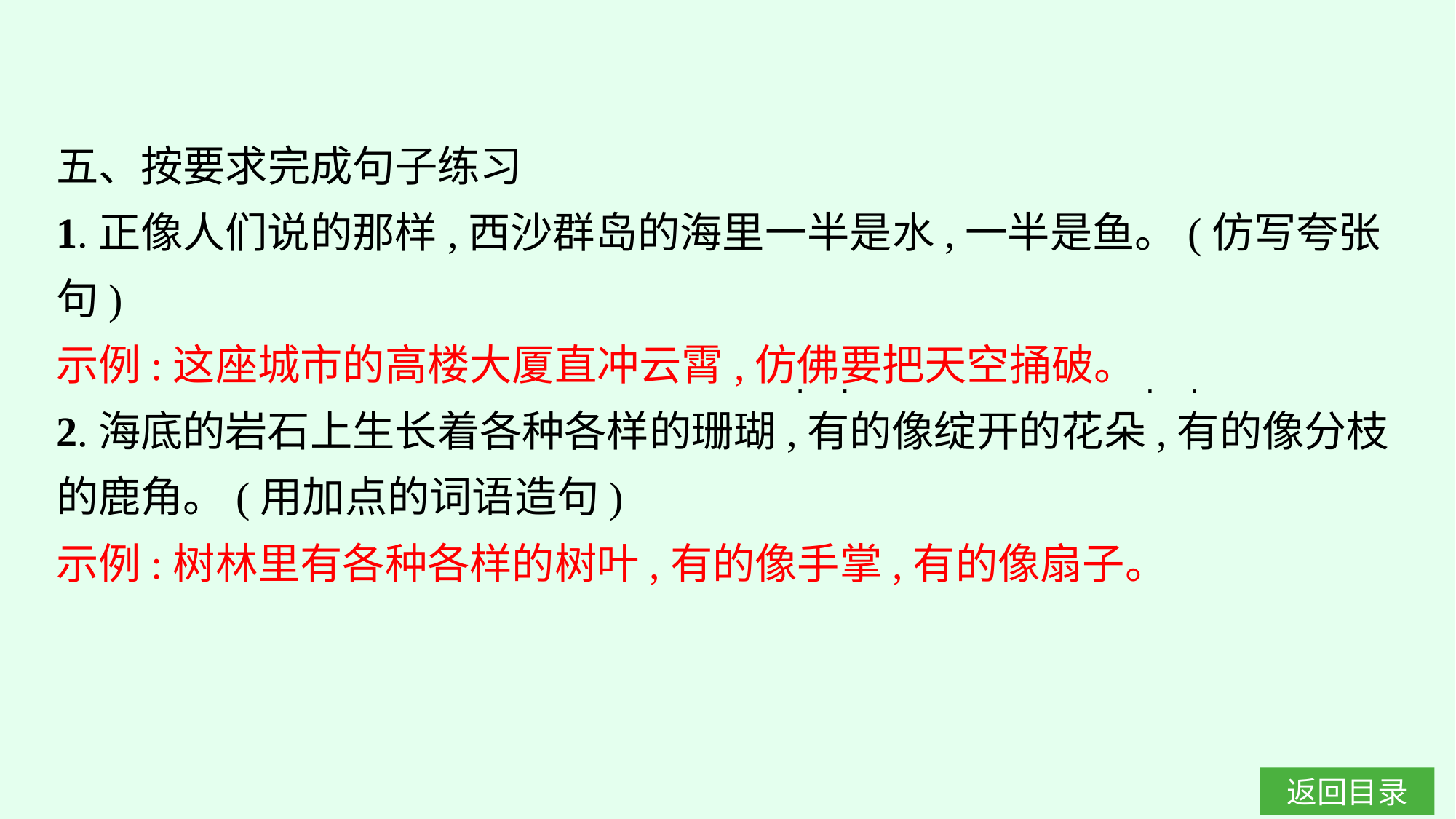

五、按要求完成句子练习
1.正像人们说的那样,西沙群岛的海里一半是水,一半是鱼。(仿写夸张句)
示例:这座城市的高楼大厦直冲云霄,仿佛要把天空捅破。
2.海底的岩石上生长着各种各样的珊瑚,有的像绽开的花朵,有的像分枝的鹿角。(用加点的词语造句)
示例:树林里有各种各样的树叶,有的像手掌,有的像扇子。
·
·
·
·